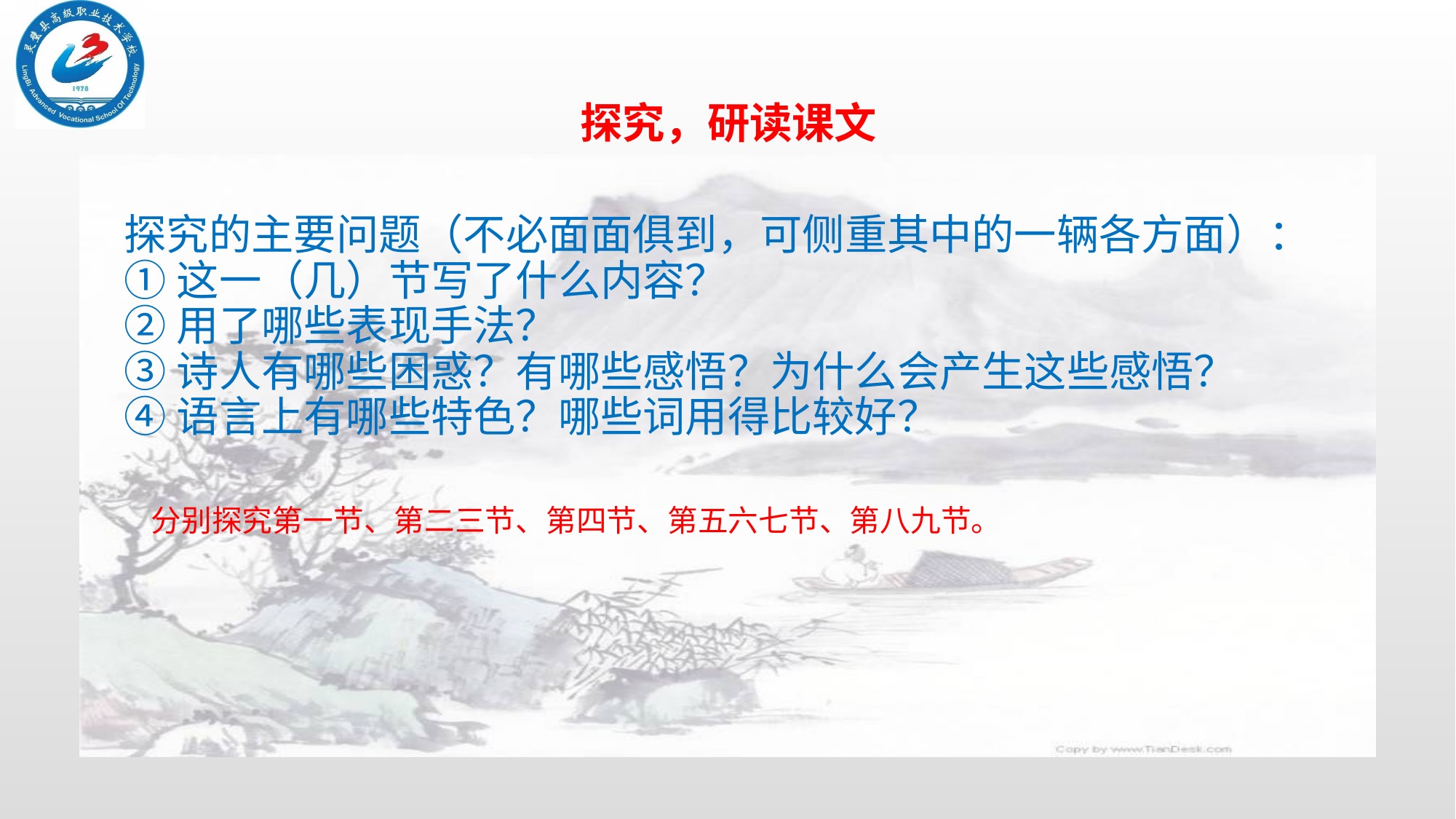

探究，研读课文
探究的主要问题（不必面面俱到，可侧重其中的一辆各方面）：
①这一（几）节写了什么内容？
②用了哪些表现手法？
③诗人有哪些困惑？有哪些感悟？为什么会产生这些感悟？
④语言上有哪些特色？哪些词用得比较好？
分别探究第一节、第二三节、第四节、第五六七节、第八九节。